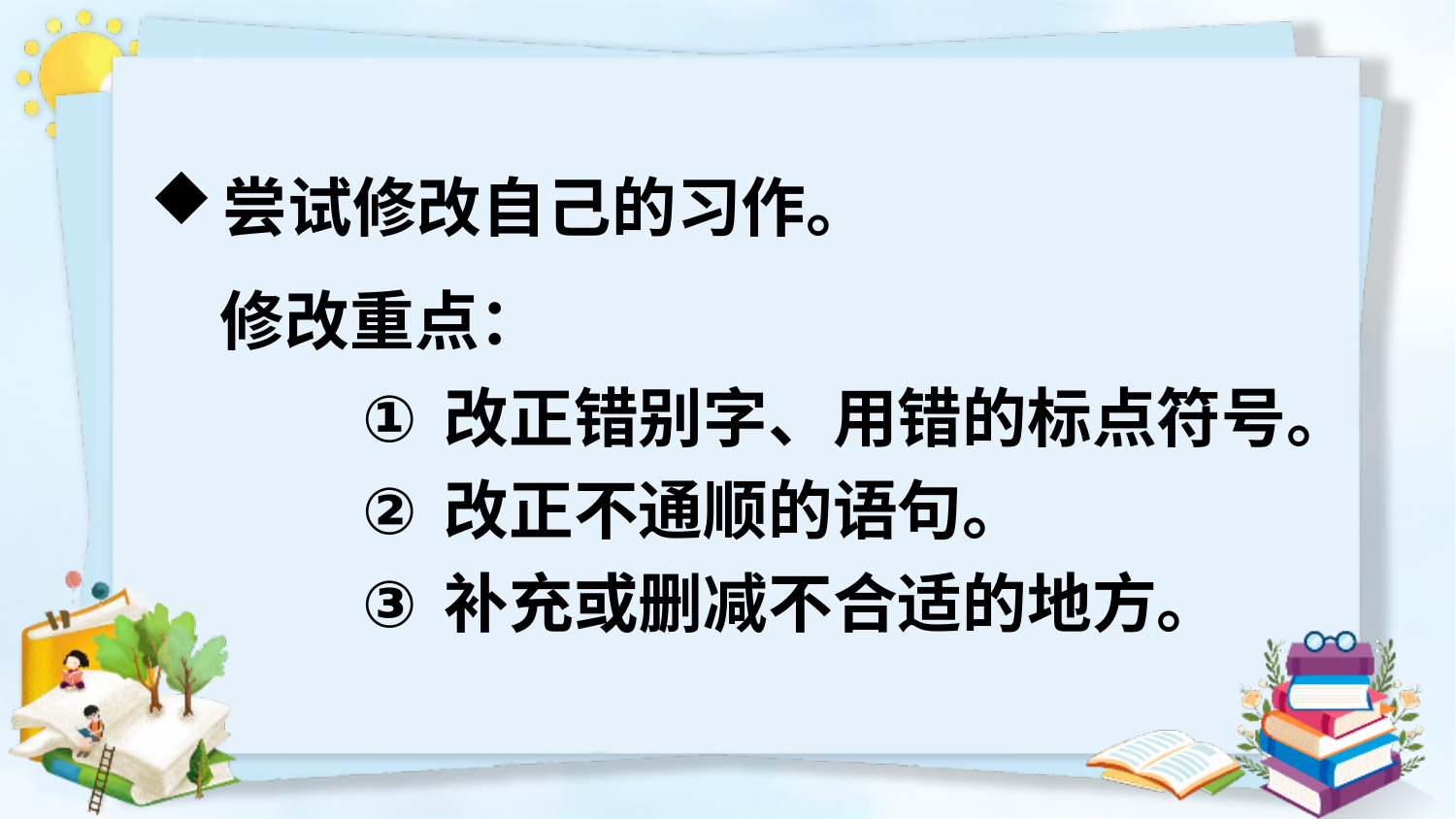

尝试修改自己的习作。
修改重点：
改正错别字、用错的标点符号。
改正不通顺的语句。
补充或删减不合适的地方。